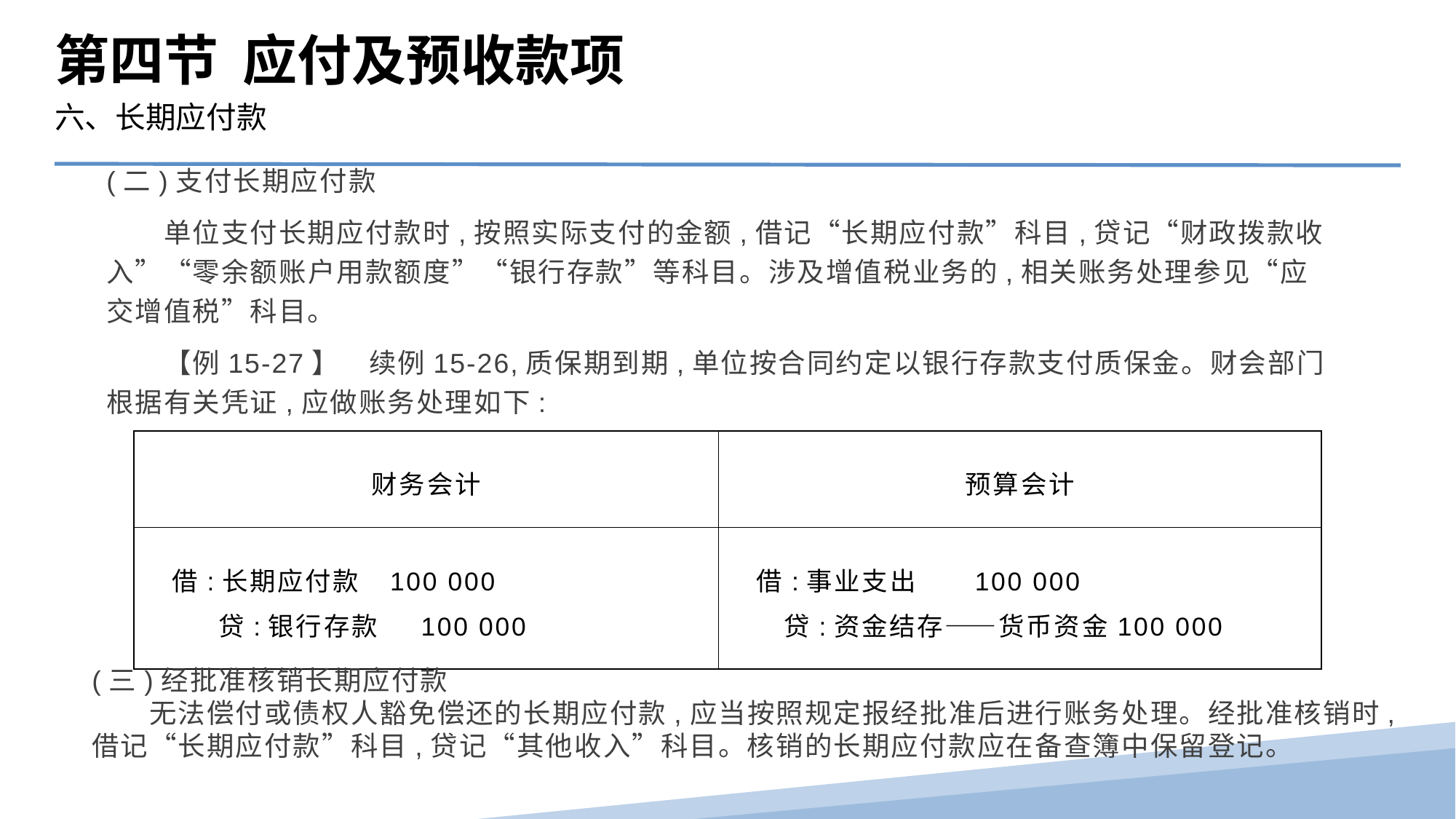

第四节  应付及预收款项
六、长期应付款
(二)支付长期应付款
　　单位支付长期应付款时,按照实际支付的金额,借记“长期应付款”科目,贷记“财政拨款收入”“零余额账户用款额度”“银行存款”等科目。涉及增值税业务的,相关账务处理参见“应交增值税”科目。
　　【例15-27】　续例15-26,质保期到期,单位按合同约定以银行存款支付质保金。财会部门根据有关凭证,应做账务处理如下:
| 财务会计 | 预算会计 |
| --- | --- |
| 借:长期应付款 100 000 贷:银行存款 100 000 | 借:事业支出 100 000 贷:资金结存——货币资金100 000 |
(三)经批准核销长期应付款
　　无法偿付或债权人豁免偿还的长期应付款,应当按照规定报经批准后进行账务处理。经批准核销时,借记“长期应付款”科目,贷记“其他收入”科目。核销的长期应付款应在备查簿中保留登记。